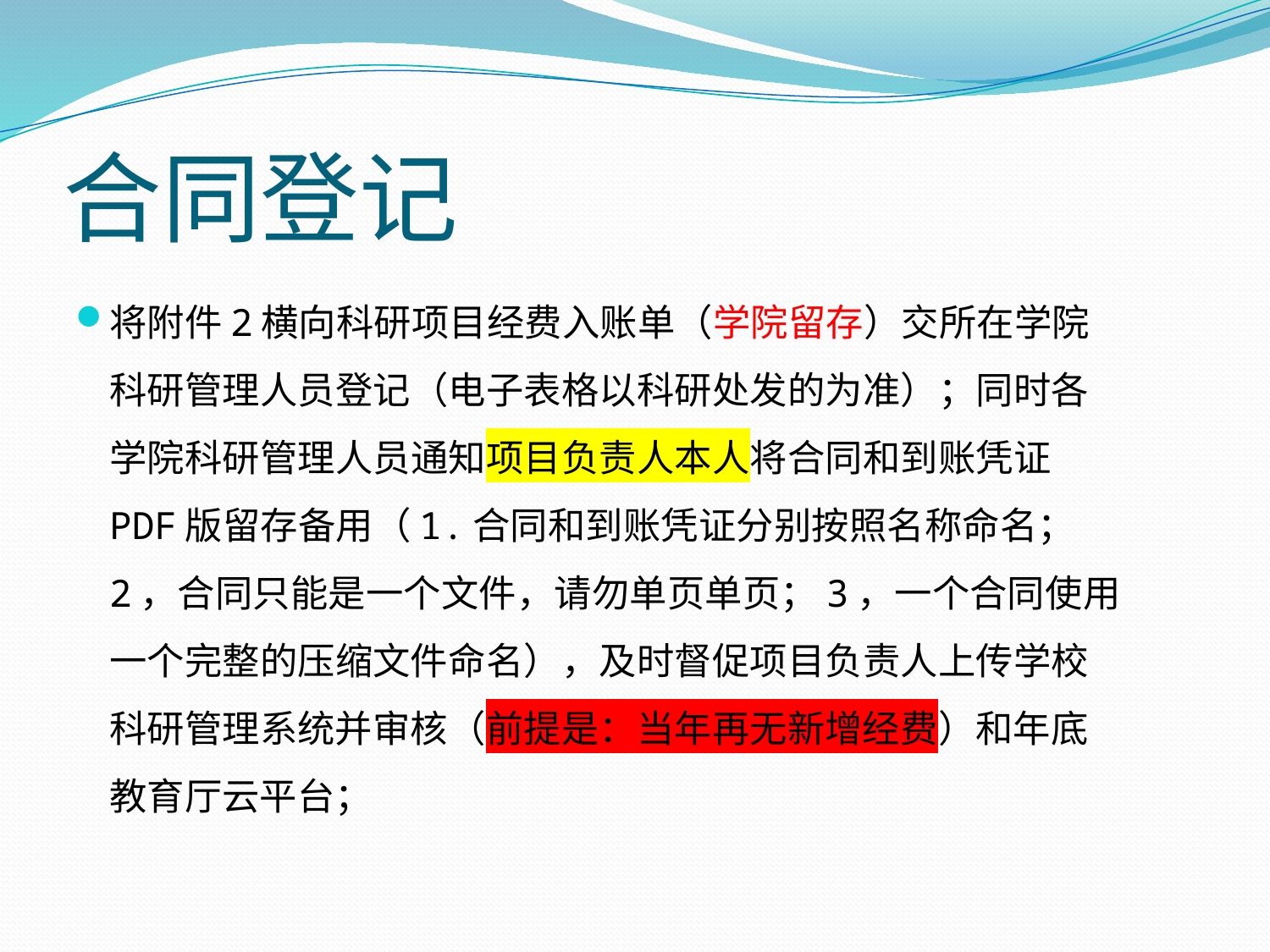

# 合同登记
将附件2横向科研项目经费入账单（学院留存）交所在学院科研管理人员登记（电子表格以科研处发的为准）；同时各学院科研管理人员通知项目负责人本人将合同和到账凭证PDF版留存备用（1.合同和到账凭证分别按照名称命名；2，合同只能是一个文件，请勿单页单页；3，一个合同使用一个完整的压缩文件命名），及时督促项目负责人上传学校科研管理系统并审核（前提是：当年再无新增经费）和年底教育厅云平台；